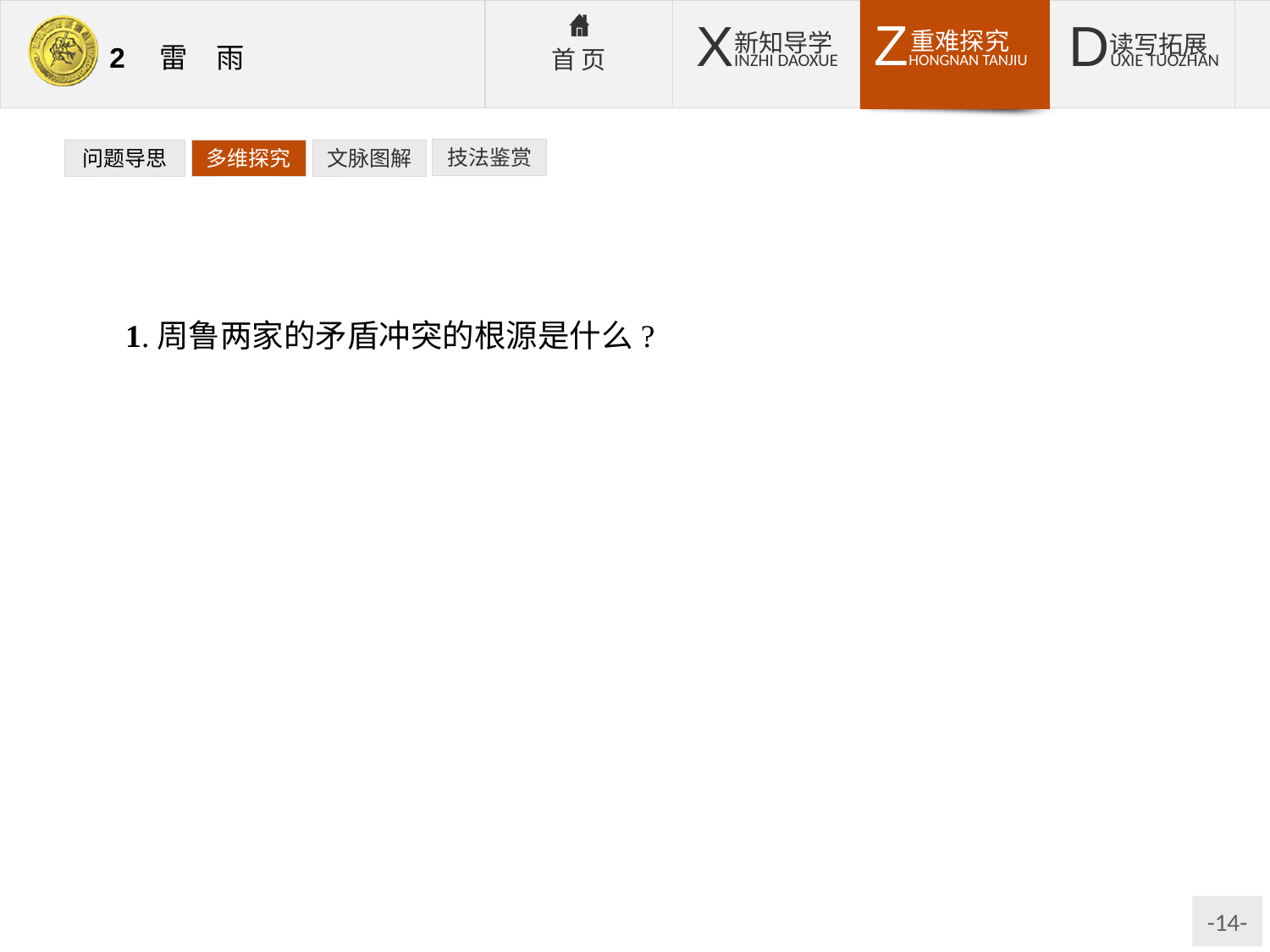

技法鉴赏
问题导思
多维探究
文脉图解
1.周鲁两家的矛盾冲突的根源是什么?
提示:周朴园是封建资本家的代表,鲁家母子是善良的下层劳动人民,他们在阶级地位和思想意识上存在着截然对立的矛盾。正是由于这一阶级根源,在错综复杂的矛盾冲突中,以周朴园为代表的资本家和以鲁侍萍为代表的下层劳动人民、资本家与工人之间的阶级冲突才异常激烈,形成最本质的冲突。阶级冲突使夫妻相见不相认却相恨,父子相见不相亲却相斗,母子相见不相亲却相怨,兄弟相见不相识却相仇。